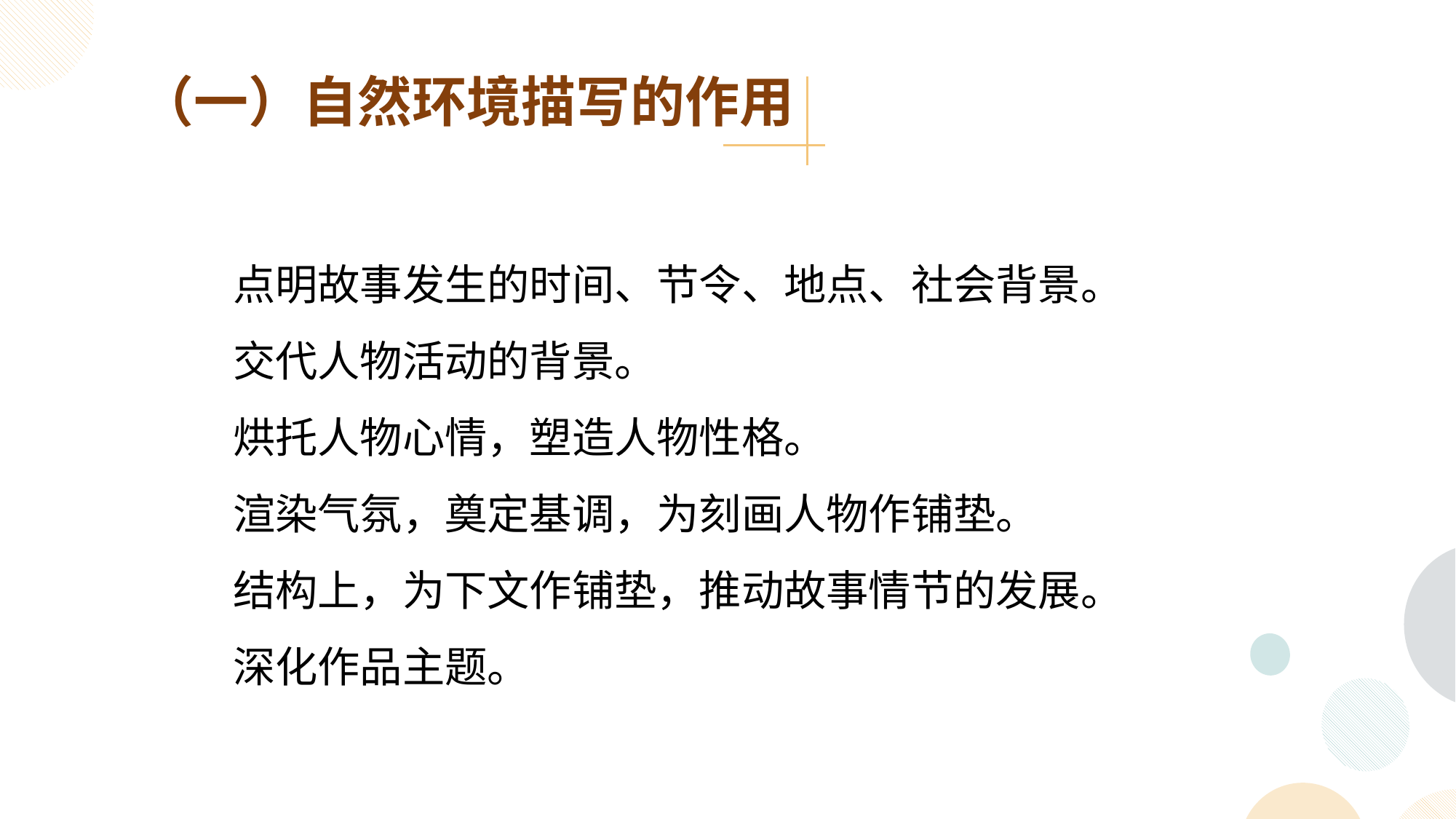

（一）自然环境描写的作用
点明故事发生的时间、节令、地点、社会背景。
交代人物活动的背景。
烘托人物心情，塑造人物性格。
渲染气氛，奠定基调，为刻画人物作铺垫。
结构上，为下文作铺垫，推动故事情节的发展。
深化作品主题。